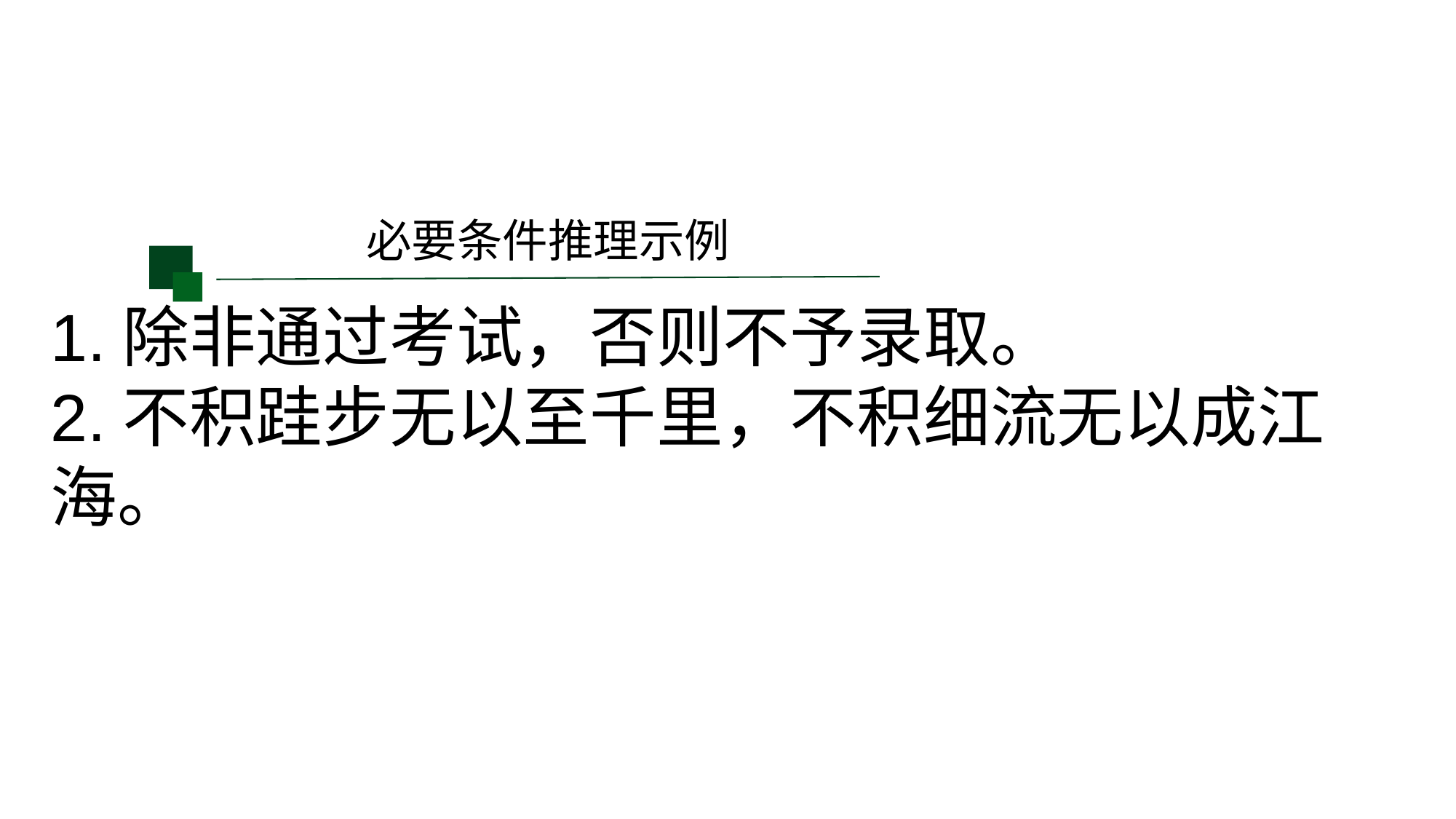

必要条件推理示例

1.除非通过考试，否则不予录取。
2.不积跬步无以至千里，不积细流无以成江海。